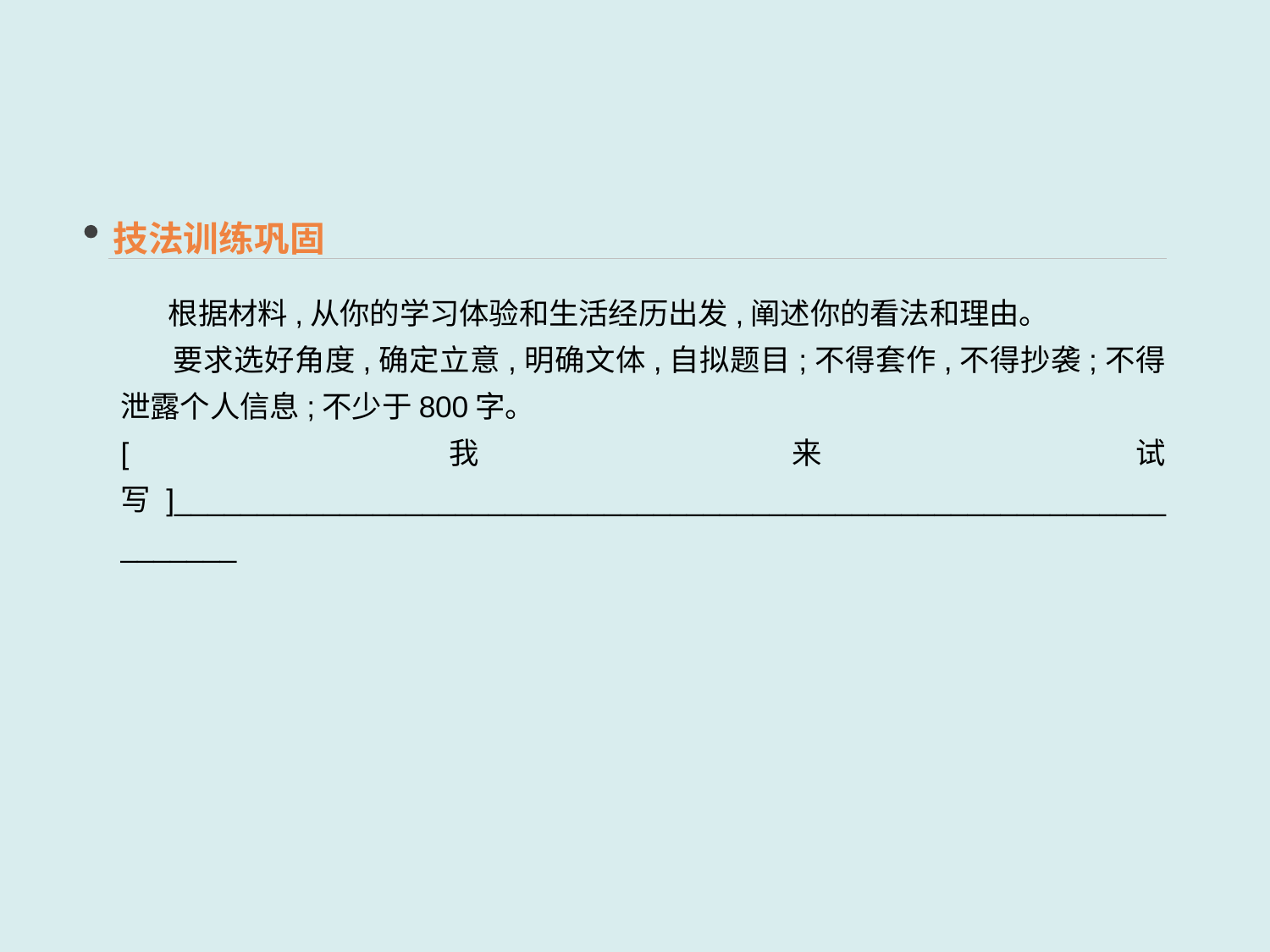

技法训练巩固

      根据材料,从你的学习体验和生活经历出发,阐述你的看法和理由。
      要求选好角度,确定立意,明确文体,自拟题目;不得套作,不得抄袭;不得泄露个人信息;不少于800字。
[我来试写]___________________________________________________________________